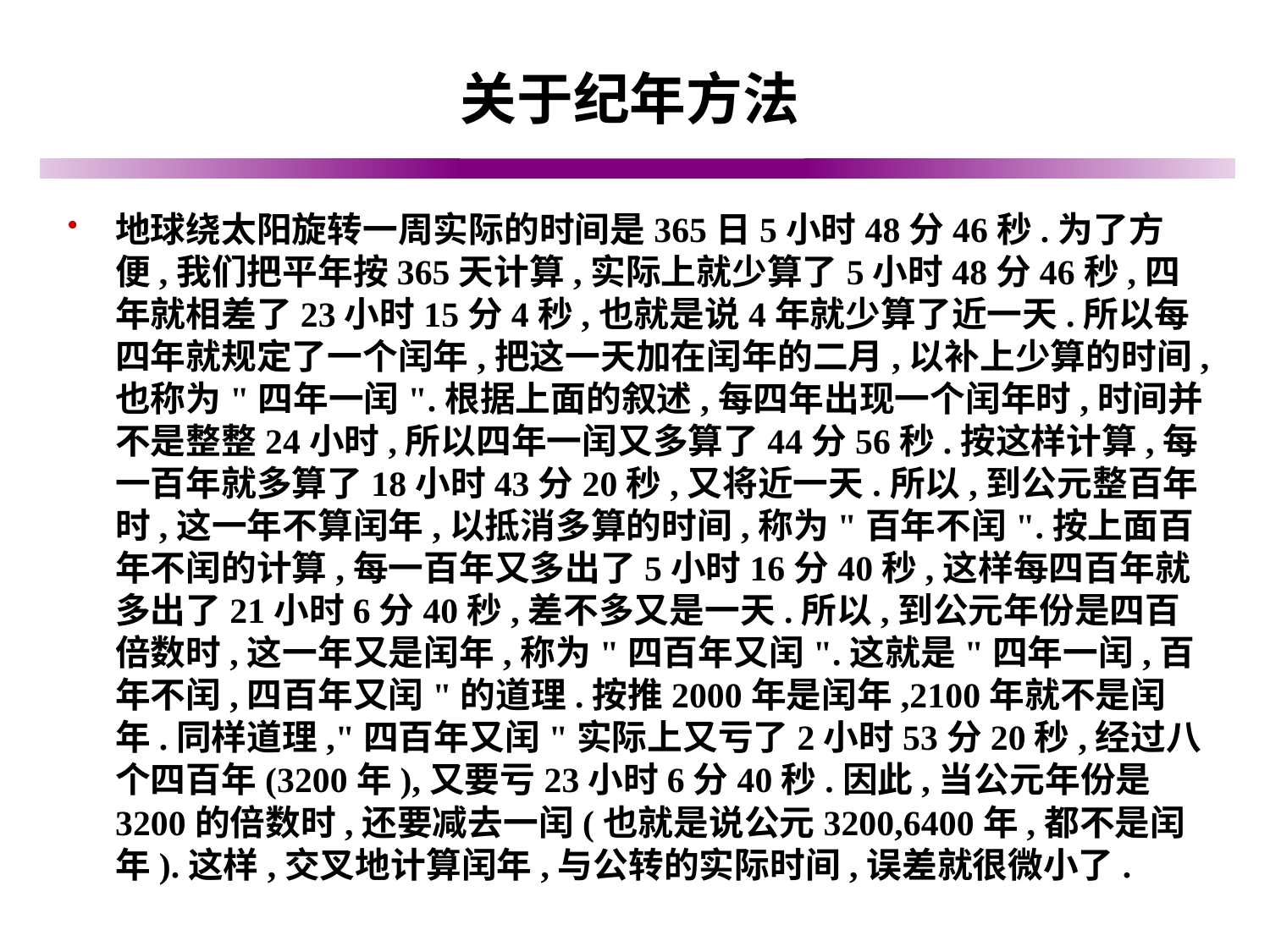

# 关于纪年方法
地球绕太阳旋转一周实际的时间是365日5小时48分46秒.为了方便,我们把平年按365天计算,实际上就少算了5小时48分46秒,四年就相差了23小时15分4秒,也就是说4年就少算了近一天.所以每四年就规定了一个闰年,把这一天加在闰年的二月,以补上少算的时间,也称为"四年一闰".根据上面的叙述,每四年出现一个闰年时,时间并不是整整24小时,所以四年一闰又多算了44分56秒.按这样计算,每一百年就多算了18小时43分20秒,又将近一天.所以,到公元整百年时,这一年不算闰年,以抵消多算的时间,称为"百年不闰".按上面百年不闰的计算,每一百年又多出了5小时16分40秒,这样每四百年就多出了21小时6分40秒,差不多又是一天.所以,到公元年份是四百倍数时,这一年又是闰年,称为"四百年又闰".这就是"四年一闰,百年不闰,四百年又闰"的道理.按推2000年是闰年,2100年就不是闰年.同样道理,"四百年又闰"实际上又亏了2小时53分20秒,经过八个四百年(3200年),又要亏23小时6分40秒.因此,当公元年份是3200的倍数时,还要减去一闰(也就是说公元3200,6400年,都不是闰年).这样,交叉地计算闰年,与公转的实际时间,误差就很微小了.